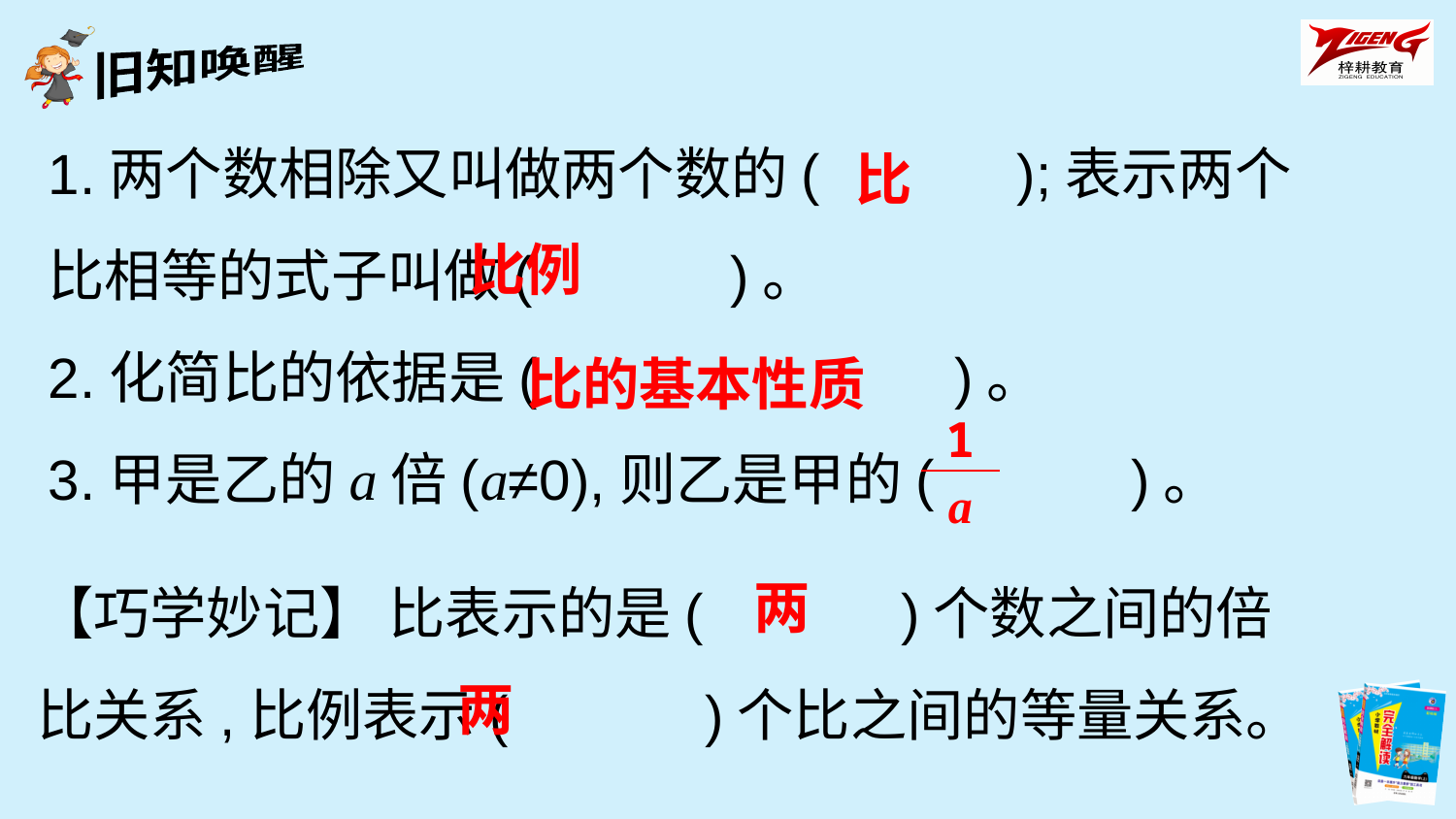

1.两个数相除又叫做两个数的(　　　);表示两个比相等的式子叫做(　　　)。
2.化简比的依据是(　　　　    　　)。
3.甲是乙的a倍(a≠0),则乙是甲的(　　　)。
比
比例
比的基本性质
| 1 |
| --- |
| a |
两
【巧学妙记】 比表示的是(　　　)个数之间的倍比关系,比例表示(　　　)个比之间的等量关系。
两